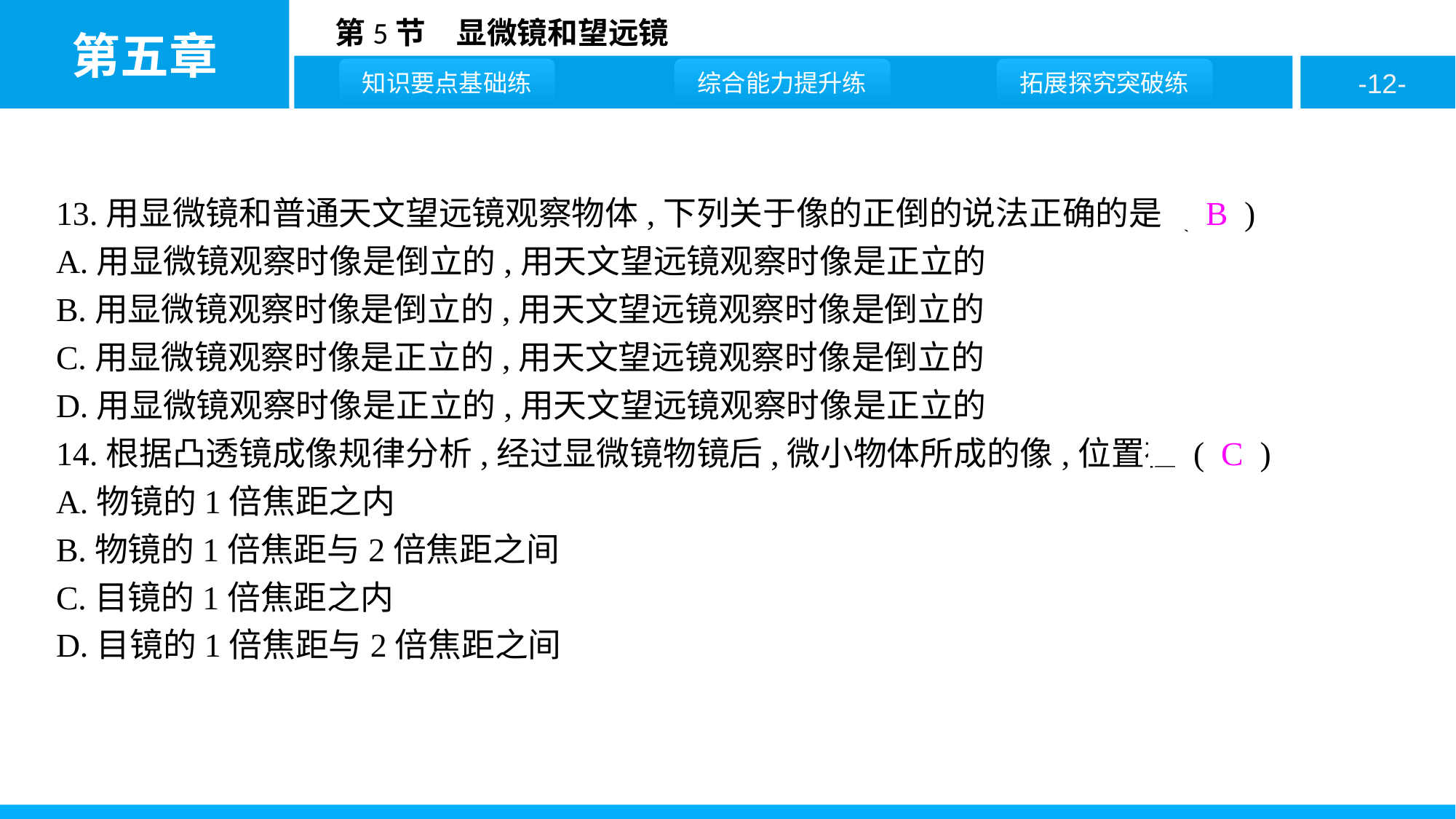

13.用显微镜和普通天文望远镜观察物体,下列关于像的正倒的说法正确的是 (  B  )
A.用显微镜观察时像是倒立的,用天文望远镜观察时像是正立的
B.用显微镜观察时像是倒立的,用天文望远镜观察时像是倒立的
C.用显微镜观察时像是正立的,用天文望远镜观察时像是倒立的
D.用显微镜观察时像是正立的,用天文望远镜观察时像是正立的
14.根据凸透镜成像规律分析,经过显微镜物镜后,微小物体所成的像,位置在 (  C  )
A.物镜的1倍焦距之内
B.物镜的1倍焦距与2倍焦距之间
C.目镜的1倍焦距之内
D.目镜的1倍焦距与2倍焦距之间